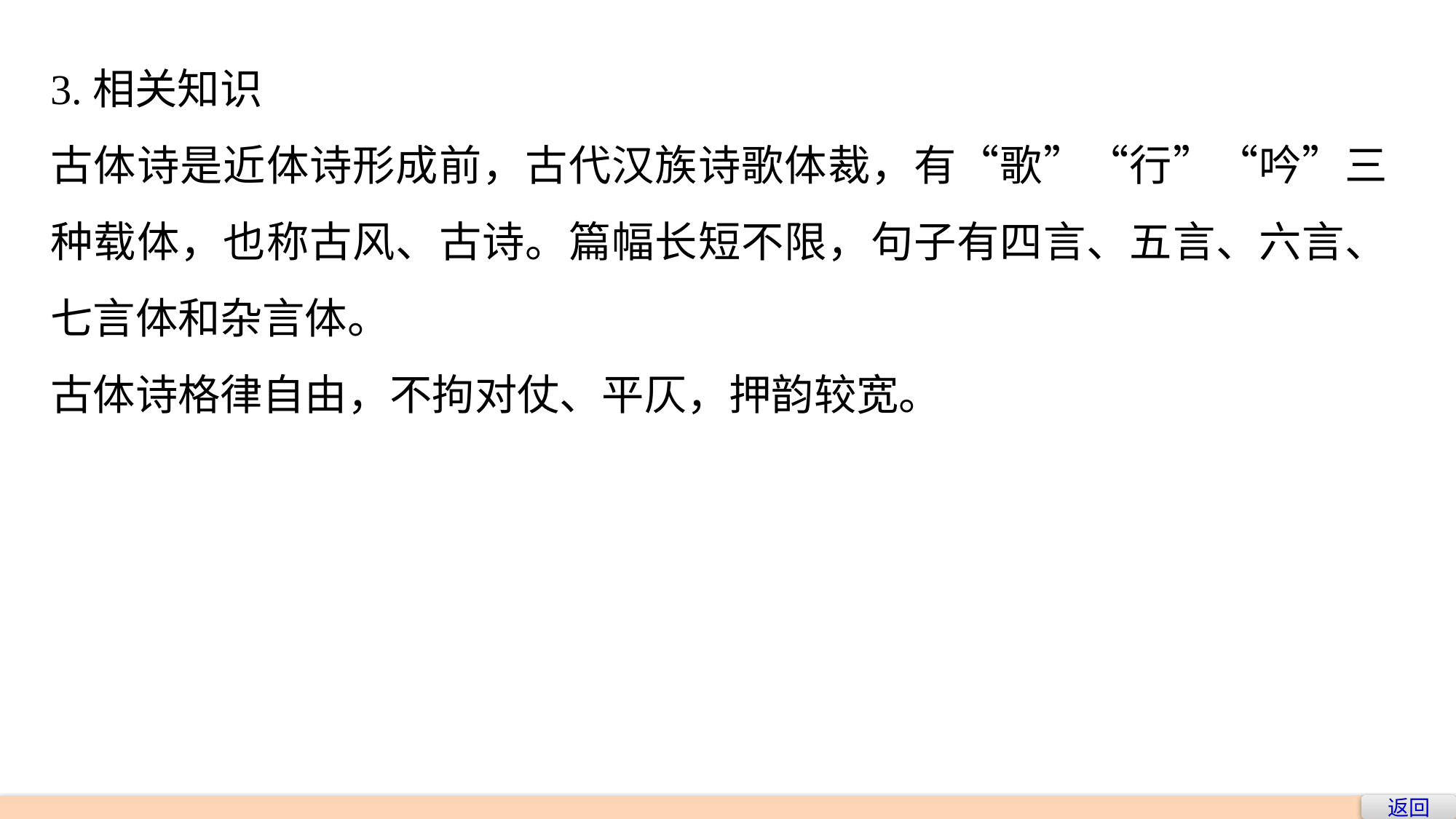

3.相关知识
古体诗是近体诗形成前，古代汉族诗歌体裁，有“歌”“行”“吟”三种载体，也称古风、古诗。篇幅长短不限，句子有四言、五言、六言、七言体和杂言体。
古体诗格律自由，不拘对仗、平仄，押韵较宽。
返回